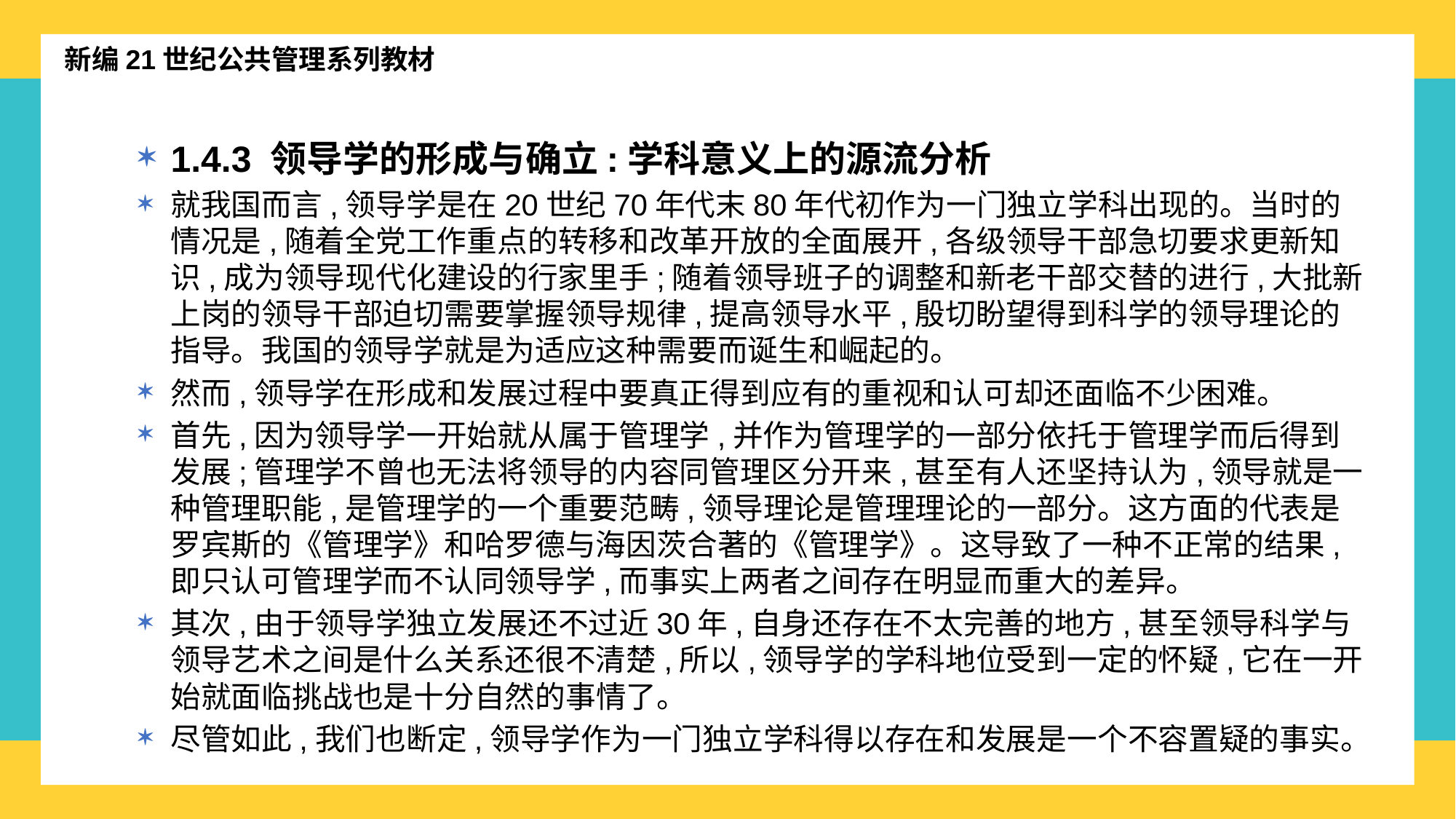

新编21世纪公共管理系列教材
1.4.3 领导学的形成与确立:学科意义上的源流分析
就我国而言,领导学是在20世纪70年代末80年代初作为一门独立学科出现的。当时的情况是,随着全党工作重点的转移和改革开放的全面展开,各级领导干部急切要求更新知识,成为领导现代化建设的行家里手;随着领导班子的调整和新老干部交替的进行,大批新上岗的领导干部迫切需要掌握领导规律,提高领导水平,殷切盼望得到科学的领导理论的指导。我国的领导学就是为适应这种需要而诞生和崛起的。
然而,领导学在形成和发展过程中要真正得到应有的重视和认可却还面临不少困难。
首先,因为领导学一开始就从属于管理学,并作为管理学的一部分依托于管理学而后得到发展;管理学不曾也无法将领导的内容同管理区分开来,甚至有人还坚持认为,领导就是一种管理职能,是管理学的一个重要范畴,领导理论是管理理论的一部分。这方面的代表是罗宾斯的《管理学》和哈罗德与海因茨合著的《管理学》。这导致了一种不正常的结果,即只认可管理学而不认同领导学,而事实上两者之间存在明显而重大的差异。
其次,由于领导学独立发展还不过近30年,自身还存在不太完善的地方,甚至领导科学与领导艺术之间是什么关系还很不清楚,所以,领导学的学科地位受到一定的怀疑,它在一开始就面临挑战也是十分自然的事情了。
尽管如此,我们也断定,领导学作为一门独立学科得以存在和发展是一个不容置疑的事实。